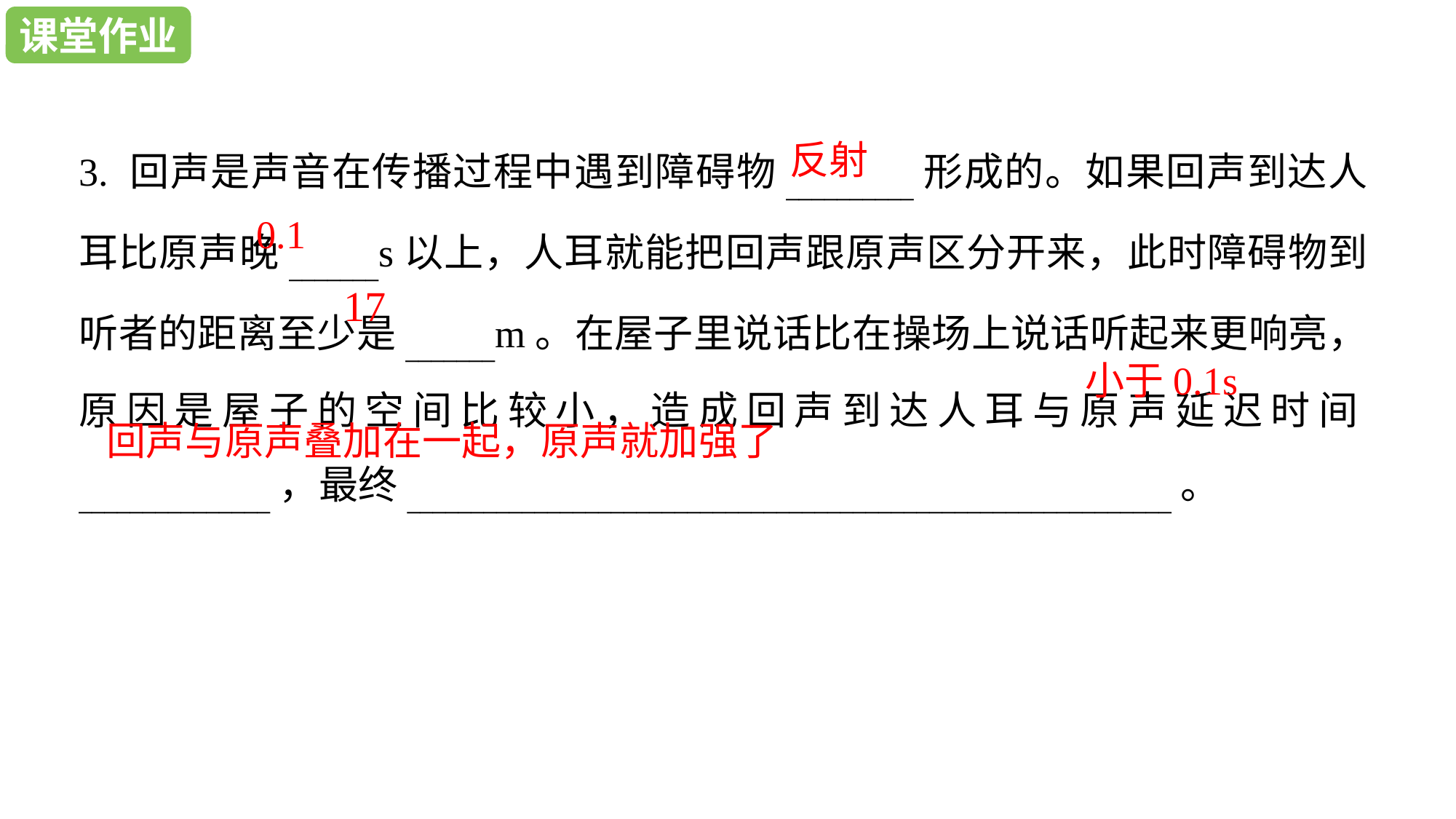

课堂作业
课堂作业
3. 回声是声音在传播过程中遇到障碍物__________形成的。如果回声到达人耳比原声晚_______s以上，人耳就能把回声跟原声区分开来，此时障碍物到听者的距离至少是_______m。在屋子里说话比在操场上说话听起来更响亮，原因是屋子的空间比较小，造成回声到达人耳与原声延迟时间_______________，最终____________________________________________________________。
反射
0.1
17
小于0.1s
回声与原声叠加在一起，原声就加强了